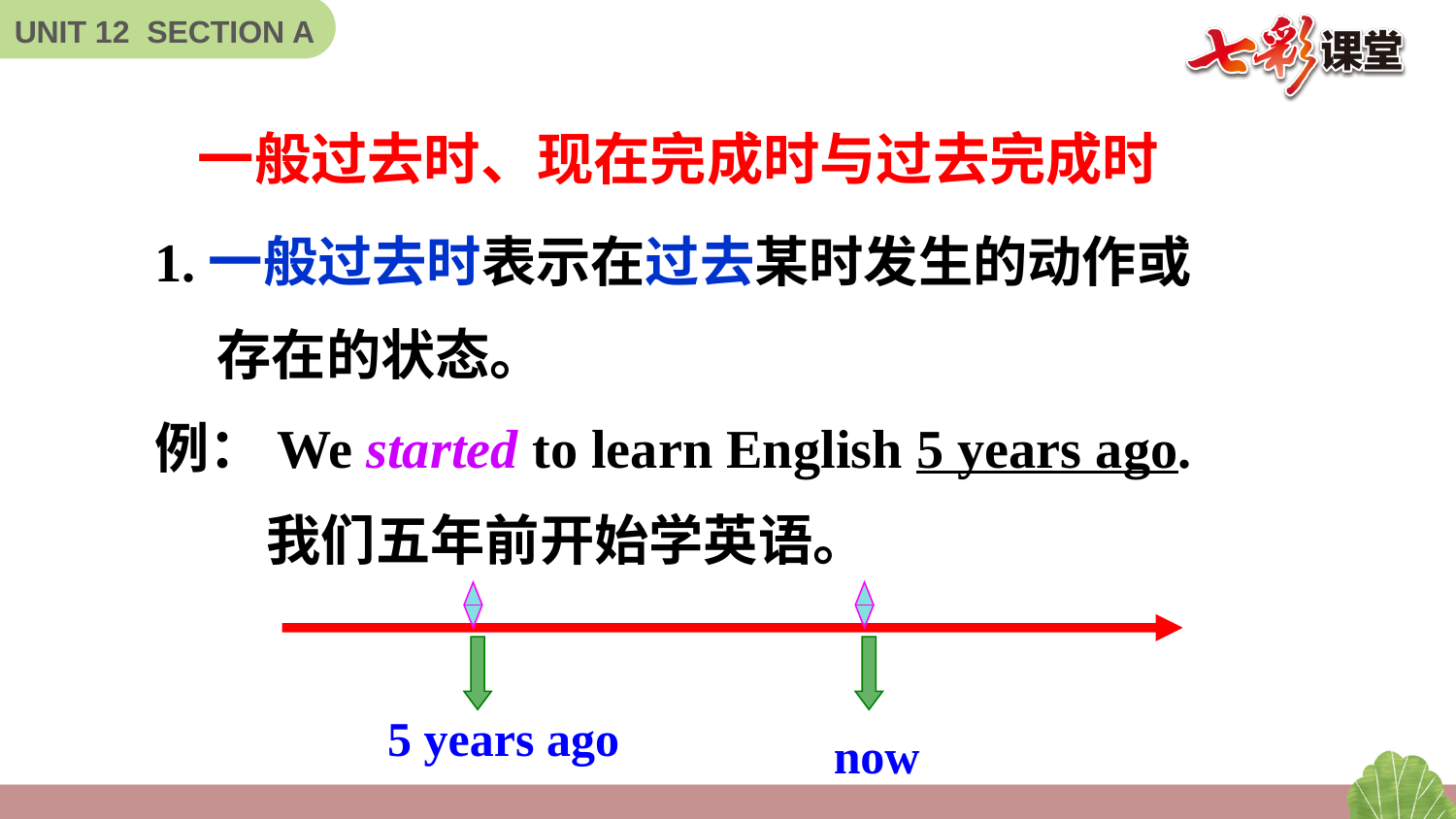

一般过去时、现在完成时与过去完成时
1.一般过去时表示在过去某时发生的动作或
    存在的状态。
例：We started to learn English 5 years ago.
        我们五年前开始学英语。

5 years ago

now